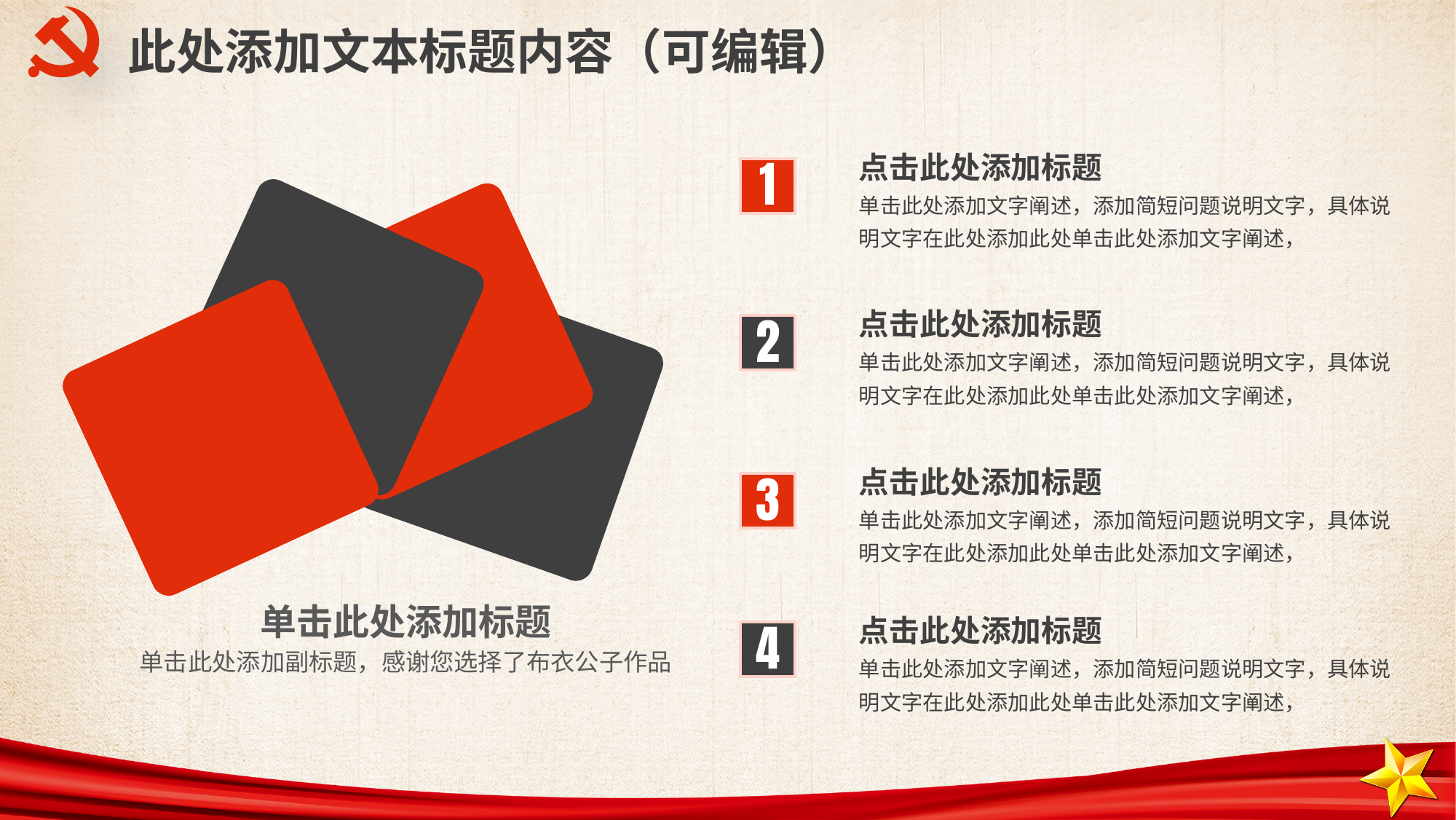

此处添加文本标题内容（可编辑）
点击此处添加标题
单击此处添加文字阐述，添加简短问题说明文字，具体说明文字在此处添加此处单击此处添加文字阐述，
1

点击此处添加标题
单击此处添加文字阐述，添加简短问题说明文字，具体说明文字在此处添加此处单击此处添加文字阐述，

2
点击此处添加标题
单击此处添加文字阐述，添加简短问题说明文字，具体说明文字在此处添加此处单击此处添加文字阐述，
3
点击此处添加标题
单击此处添加文字阐述，添加简短问题说明文字，具体说明文字在此处添加此处单击此处添加文字阐述，
单击此处添加标题
单击此处添加副标题，感谢您选择了布衣公子作品
4